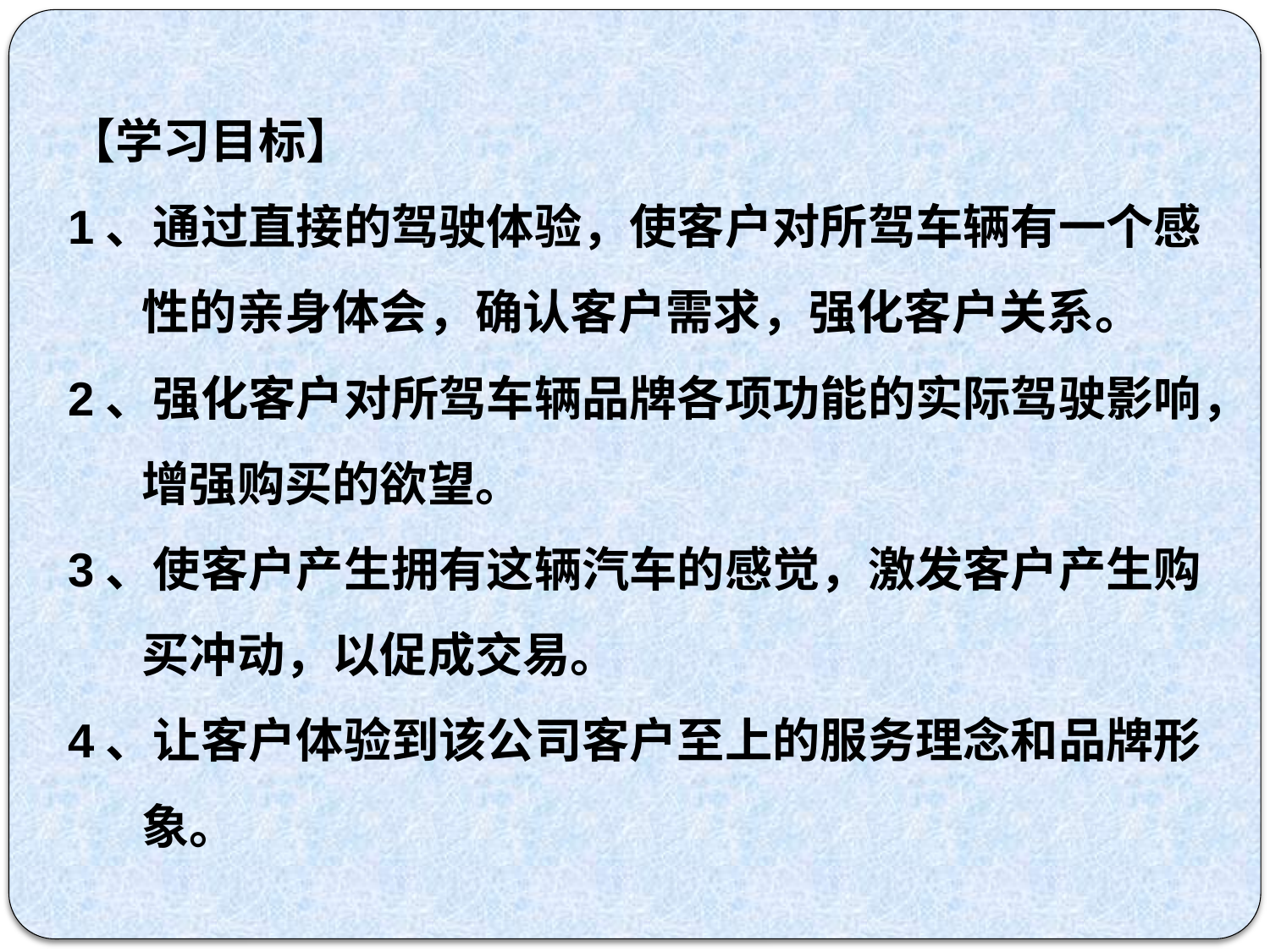

【学习目标】
1、通过直接的驾驶体验，使客户对所驾车辆有一个感性的亲身体会，确认客户需求，强化客户关系。
2、强化客户对所驾车辆品牌各项功能的实际驾驶影响，增强购买的欲望。
3、使客户产生拥有这辆汽车的感觉，激发客户产生购买冲动，以促成交易。
4、让客户体验到该公司客户至上的服务理念和品牌形象。